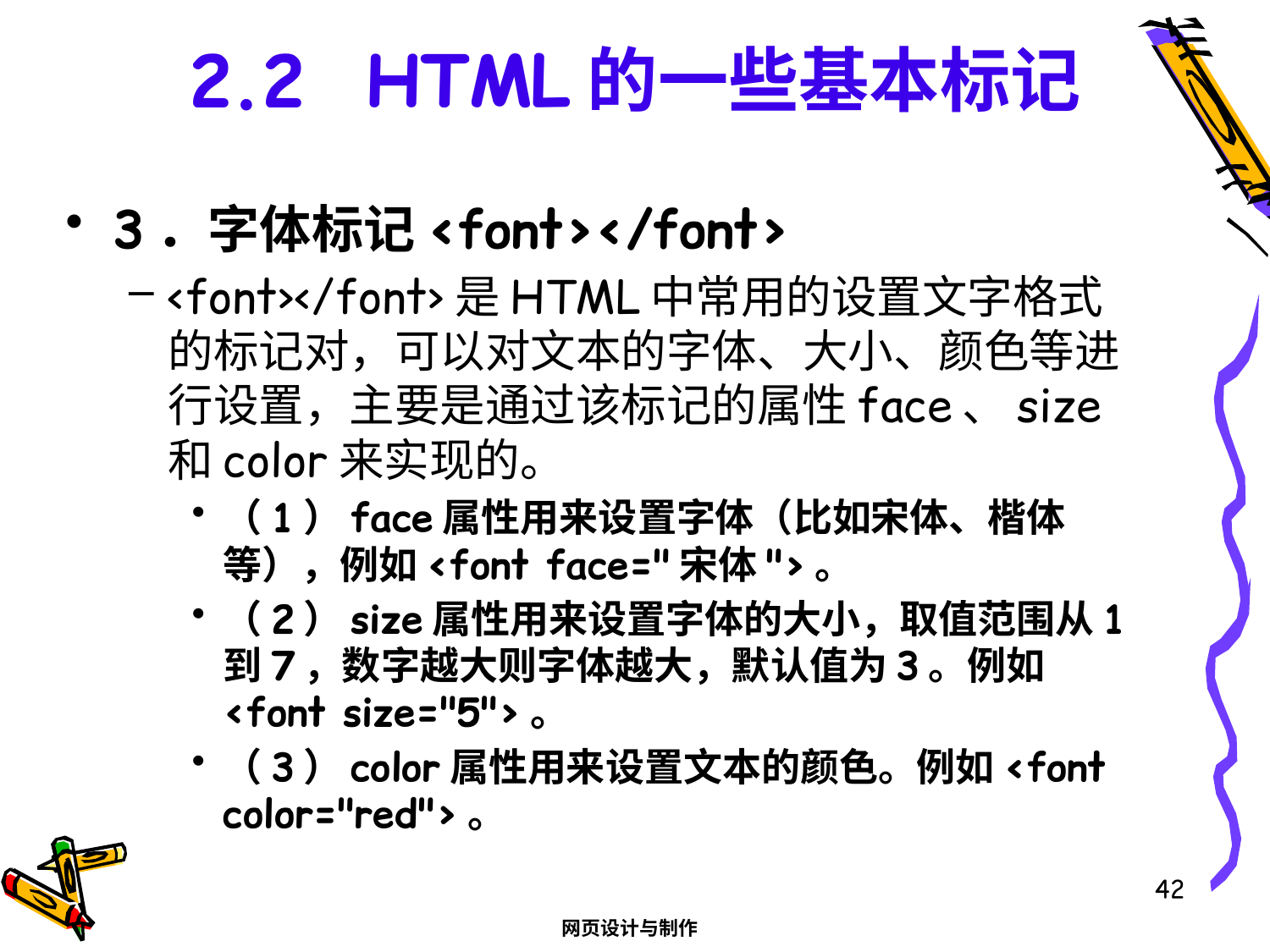

# 2.2  HTML的一些基本标记
3．字体标记<font></font>
<font></font>是HTML中常用的设置文字格式的标记对，可以对文本的字体、大小、颜色等进行设置，主要是通过该标记的属性face、size和color来实现的。
（1）face属性用来设置字体（比如宋体、楷体等），例如<font face="宋体">。
（2）size属性用来设置字体的大小，取值范围从1到7，数字越大则字体越大，默认值为3。例如<font size="5">。
（3）color属性用来设置文本的颜色。例如<font color="red">。
42
网页设计与制作